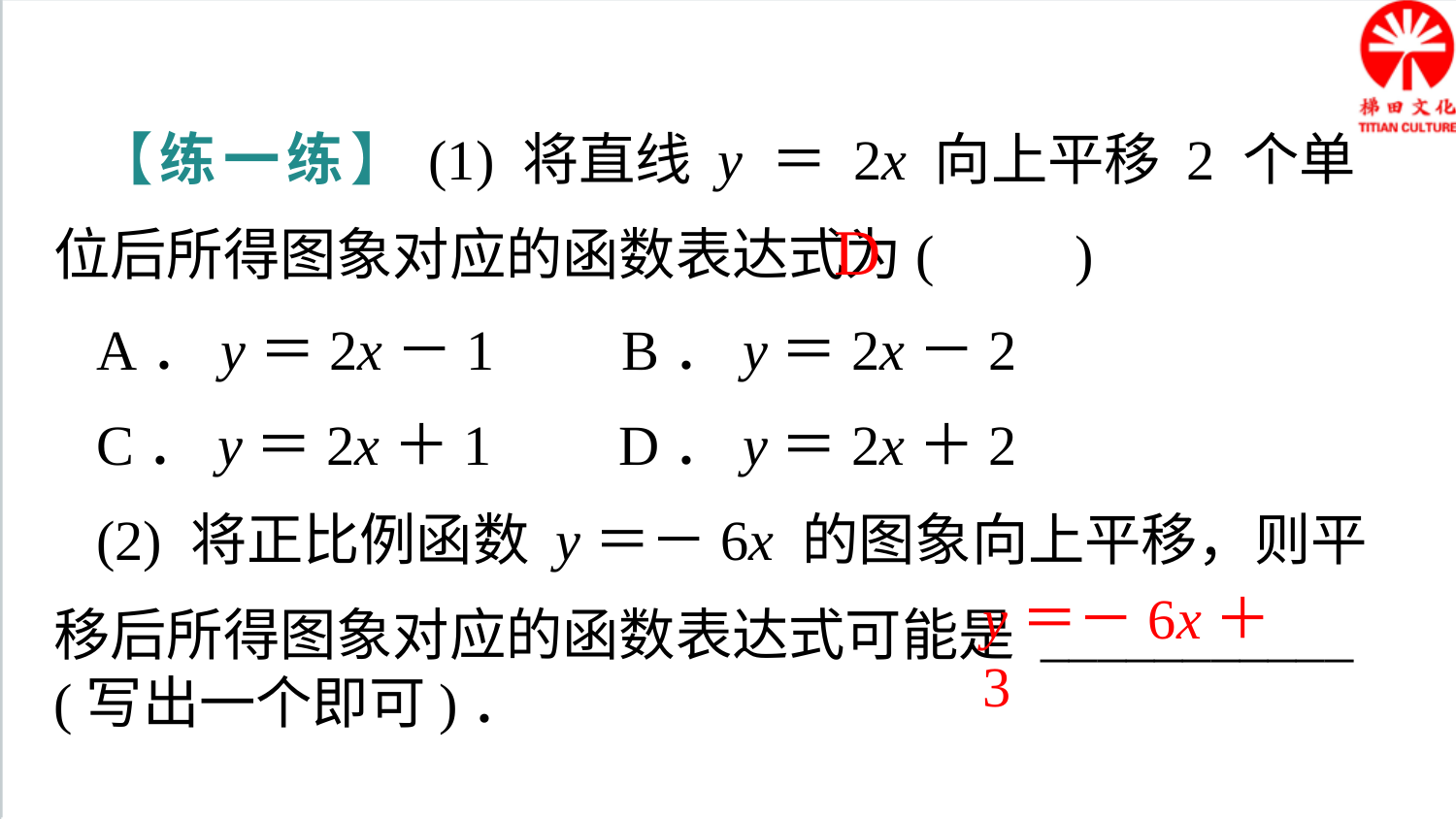

【练一练】(1) 将直线 y ＝ 2x 向上平移 2 个单位后所得图象对应的函数表达式为(　　)
A．y＝2x－1         B．y＝2x－2
C．y＝2x＋1         D．y＝2x＋2
(2) 将正比例函数 y＝－6x 的图象向上平移，则平移后所得图象对应的函数表达式可能是 ___________
(写出一个即可)．
D
y＝－6x＋3